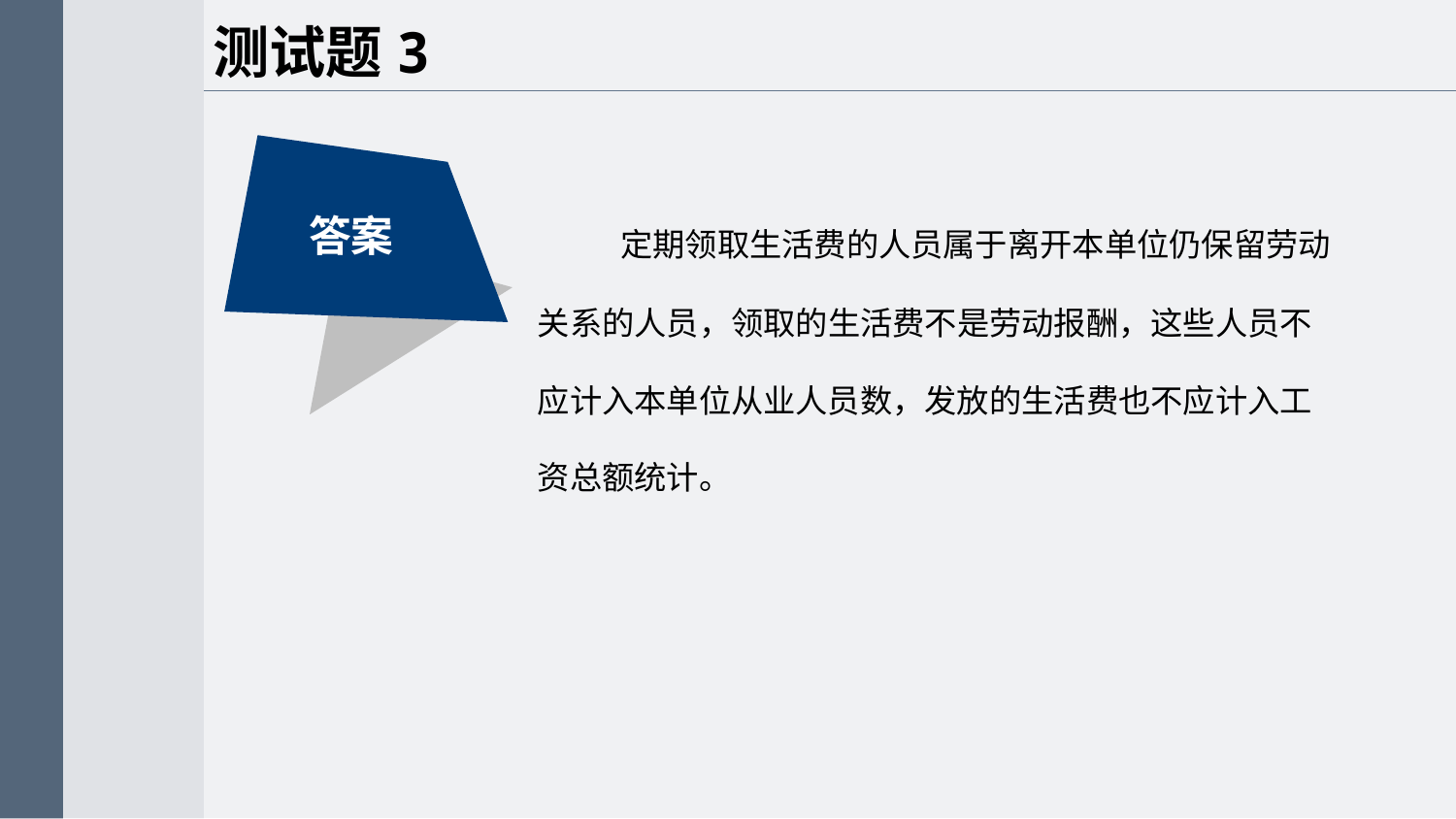

测试题3

         定期领取生活费的人员属于离开本单位仍保留劳动关系的人员，领取的生活费不是劳动报酬，这些人员不应计入本单位从业人员数，发放的生活费也不应计入工资总额统计。
答案